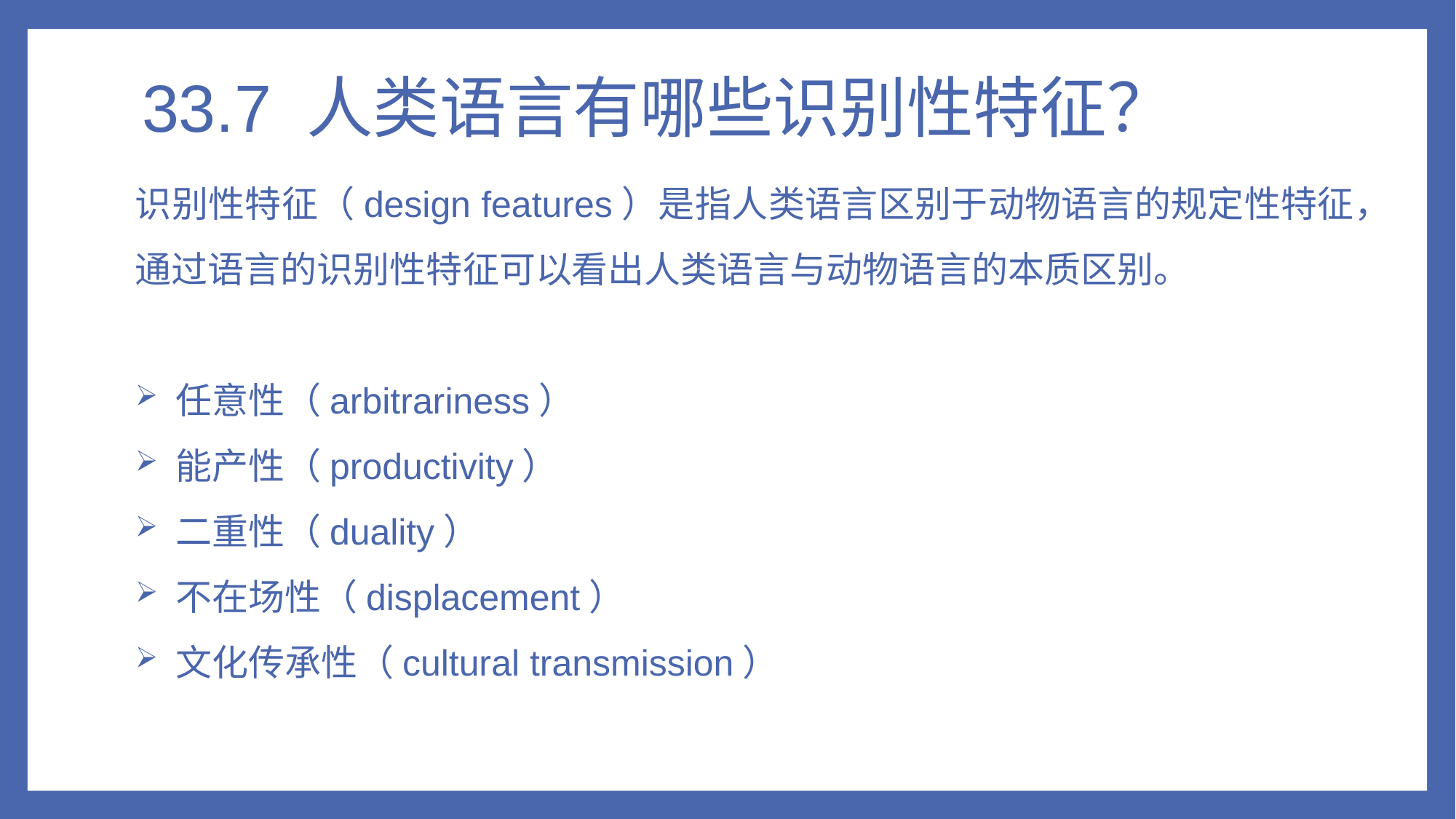

# 33.7 人类语言有哪些识别性特征？
识别性特征（design features）是指人类语言区别于动物语言的规定性特征，通过语言的识别性特征可以看出人类语言与动物语言的本质区别。

 任意性（arbitrariness）
 能产性（productivity）
 二重性（duality）
 不在场性（displacement）
 文化传承性（cultural transmission）